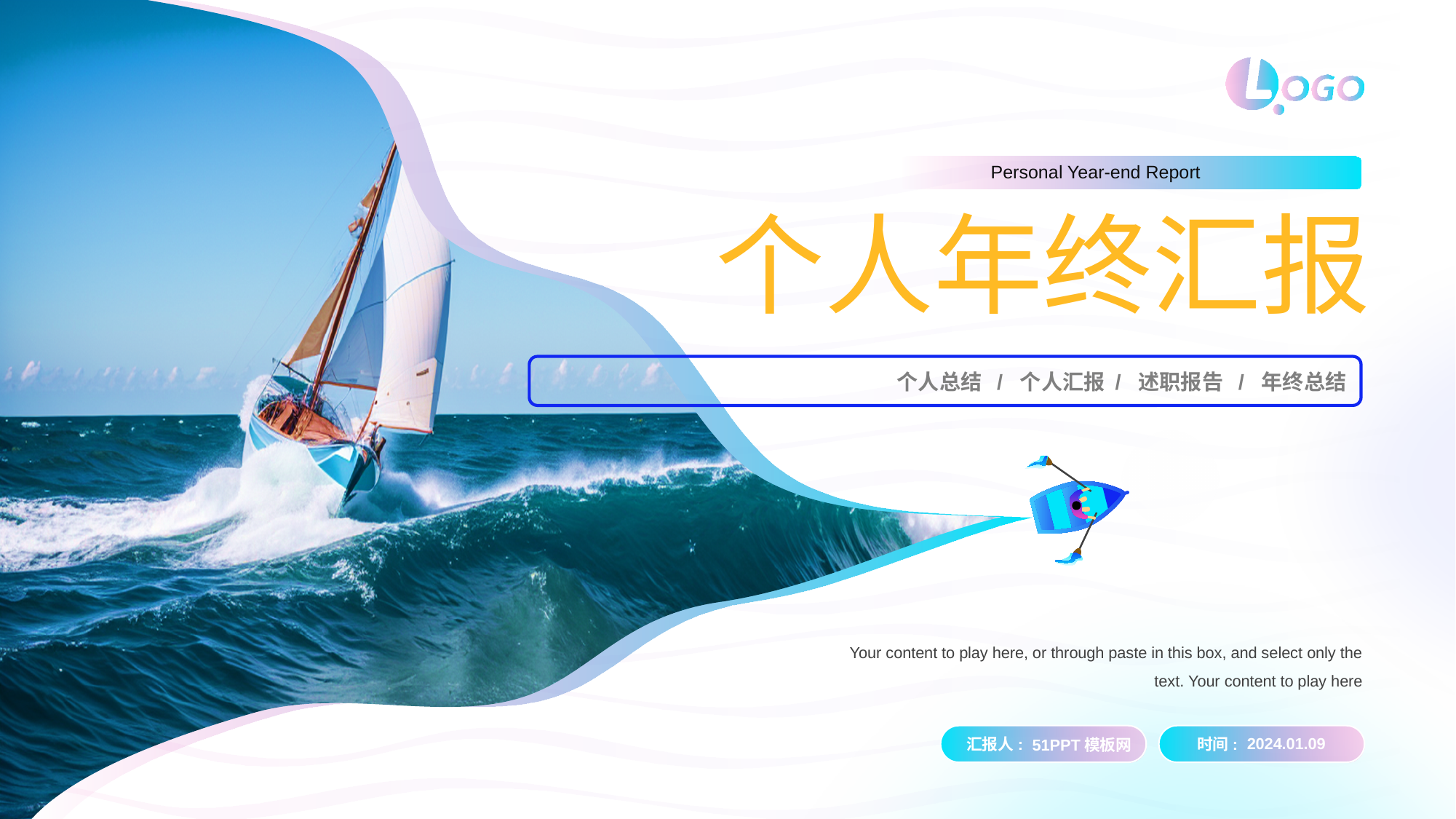

Personal Year-end Report

个人年终汇报

个人总结  /  个人汇报 /  述职报告  /  年终总结

Your content to play here, or through paste in this box, and select only the text. Your content to play here

汇报人:
51PPT模板网

2024.01.09
时间: